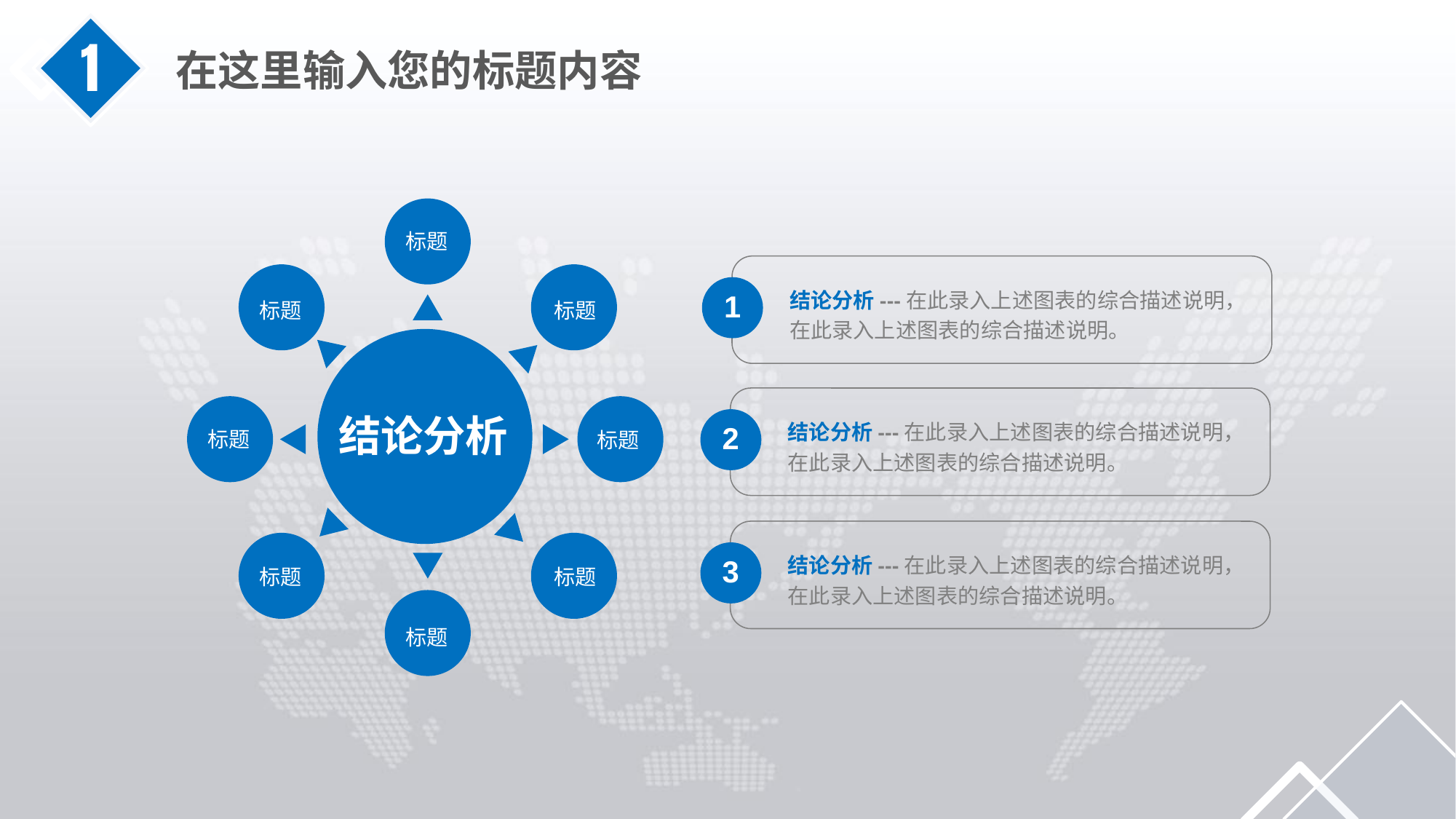

1
在这里输入您的标题内容

标题

结论分析---在此录入上述图表的综合描述说明，在此录入上述图表的综合描述说明。

1
标题
标题

结论分析
结论分析---在此录入上述图表的综合描述说明，在此录入上述图表的综合描述说明。

2
标题
标题

结论分析---在此录入上述图表的综合描述说明，在此录入上述图表的综合描述说明。

3

标题
标题

标题